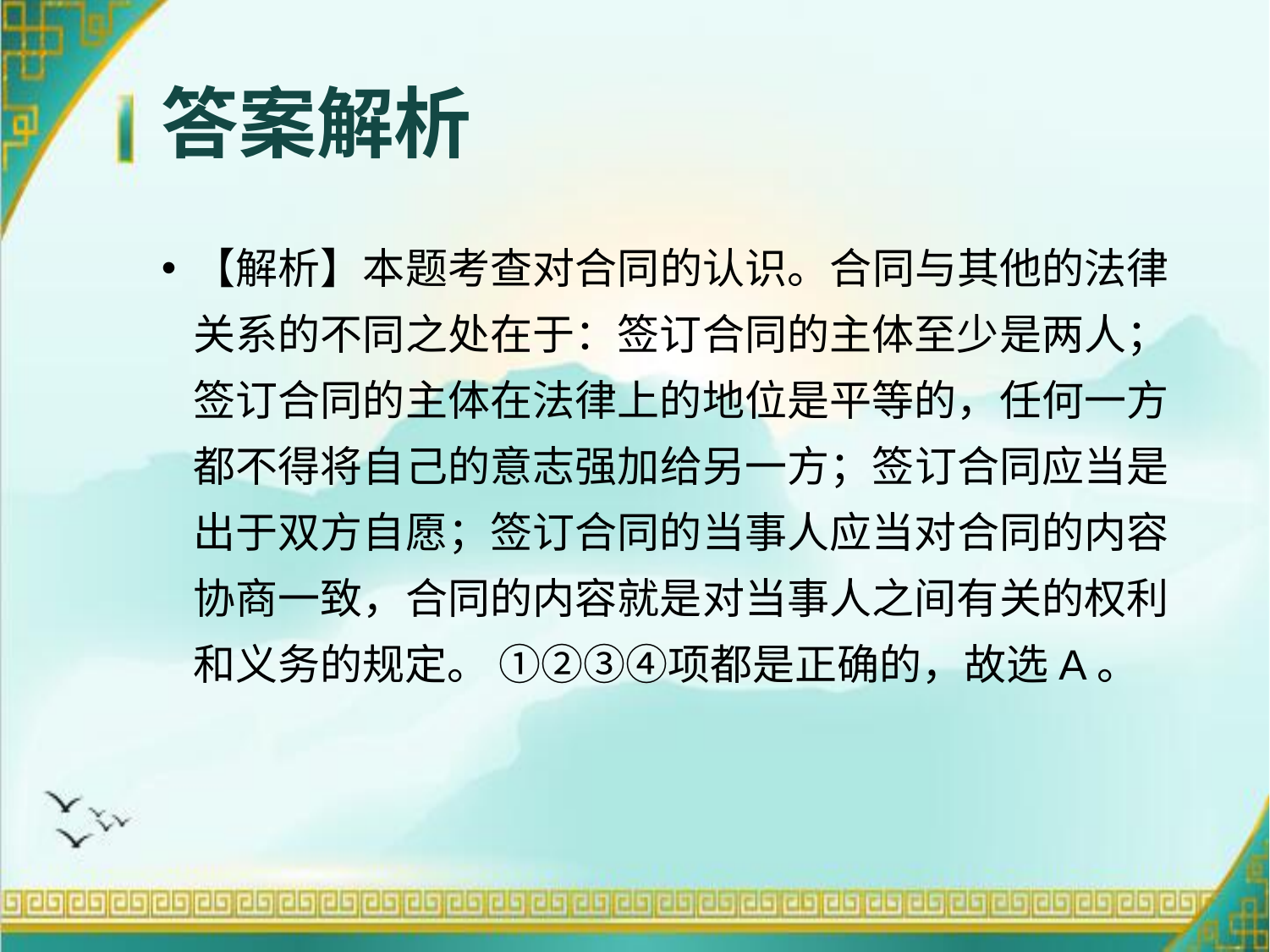

# 答案解析
【解析】本题考查对合同的认识。合同与其他的法律关系的不同之处在于：签订合同的主体至少是两人；签订合同的主体在法律上的地位是平等的，任何一方都不得将自己的意志强加给另一方；签订合同应当是出于双方自愿；签订合同的当事人应当对合同的内容协商一致，合同的内容就是对当事人之间有关的权利和义务的规定。 ①②③④项都是正确的，故选A。